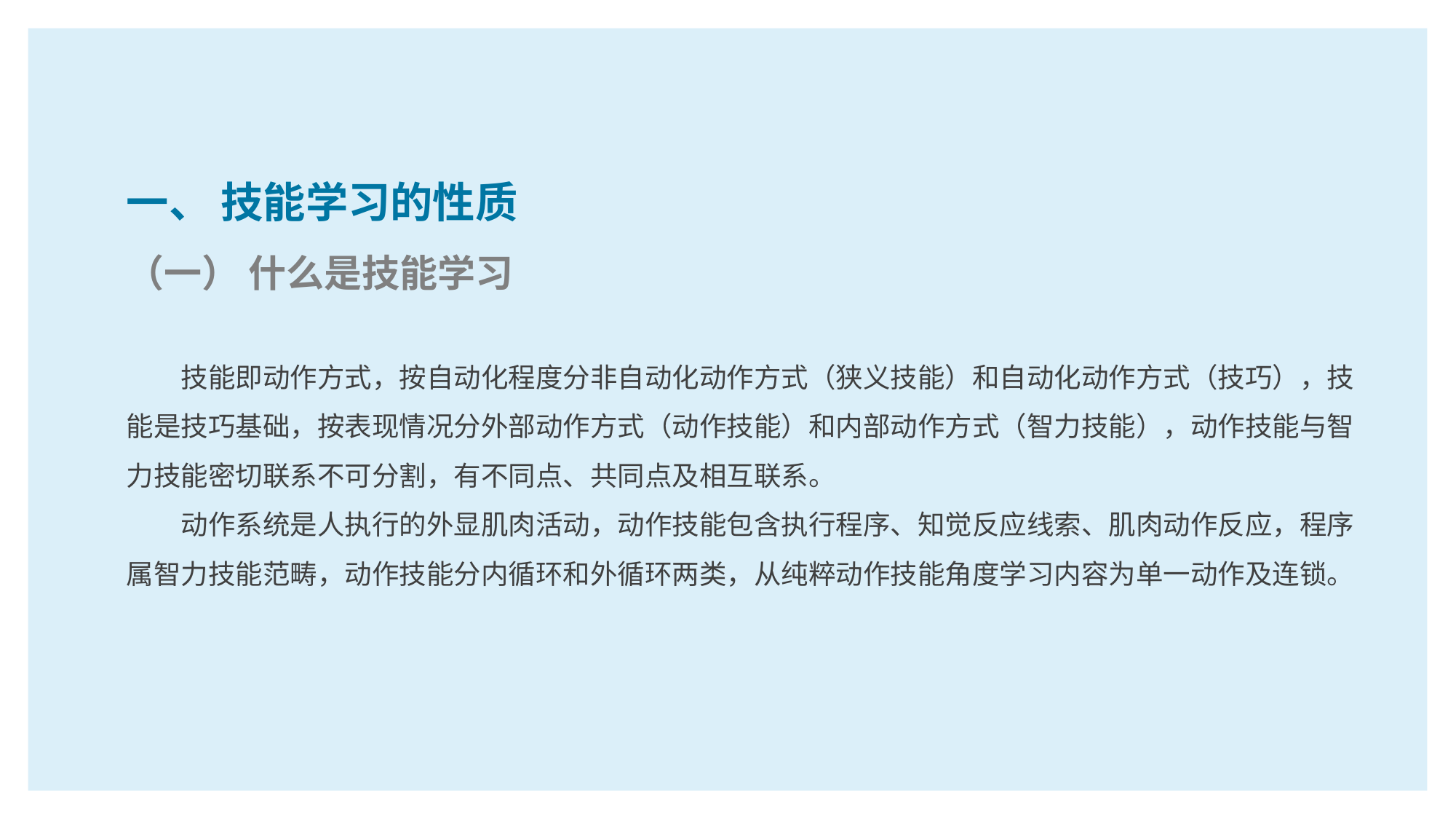

一、 技能学习的性质
（一） 什么是技能学习

技能即动作方式，按自动化程度分非自动化动作方式（狭义技能）和自动化动作方式（技巧），技能是技巧基础，按表现情况分外部动作方式（动作技能）和内部动作方式（智力技能），动作技能与智力技能密切联系不可分割，有不同点、共同点及相互联系。
动作系统是人执行的外显肌肉活动，动作技能包含执行程序、知觉反应线索、肌肉动作反应，程序属智力技能范畴，动作技能分内循环和外循环两类，从纯粹动作技能角度学习内容为单一动作及连锁。